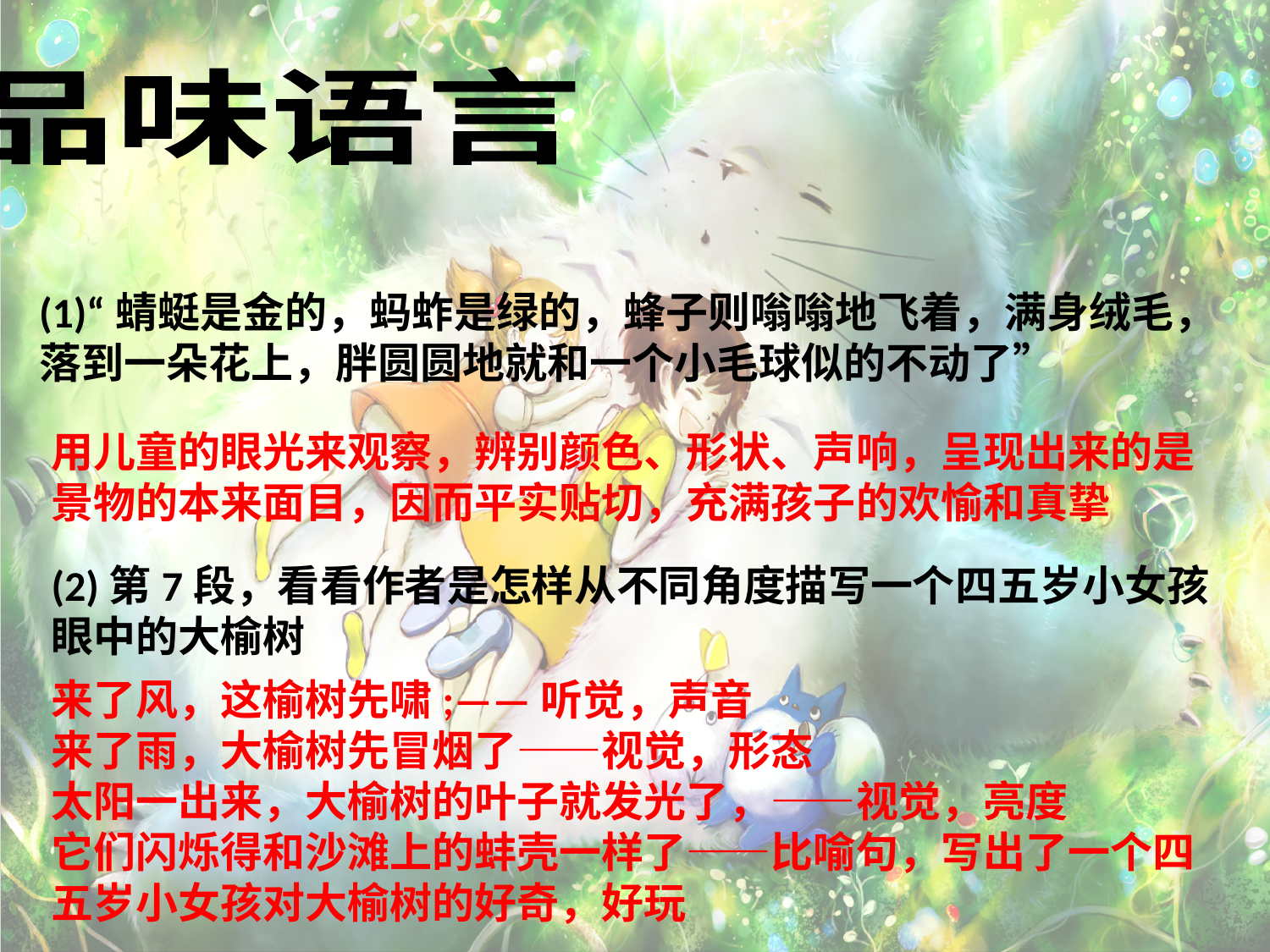

品味语言
(1)“蜻蜓是金的，蚂蚱是绿的，蜂子则嗡嗡地飞着，满身绒毛，落到一朵花上，胖圆圆地就和一个小毛球似的不动了”
用儿童的眼光来观察，辨别颜色、形状、声响，呈现出来的是景物的本来面目，因而平实贴切，充满孩子的欢愉和真挚
(2)第7段，看看作者是怎样从不同角度描写一个四五岁小女孩眼中的大榆树
来了风，这榆树先啸;——听觉，声音
来了雨，大榆树先冒烟了——视觉，形态
太阳一出来，大榆树的叶子就发光了，——视觉，亮度
它们闪烁得和沙滩上的蚌壳一样了——比喻句，写出了一个四五岁小女孩对大榆树的好奇，好玩